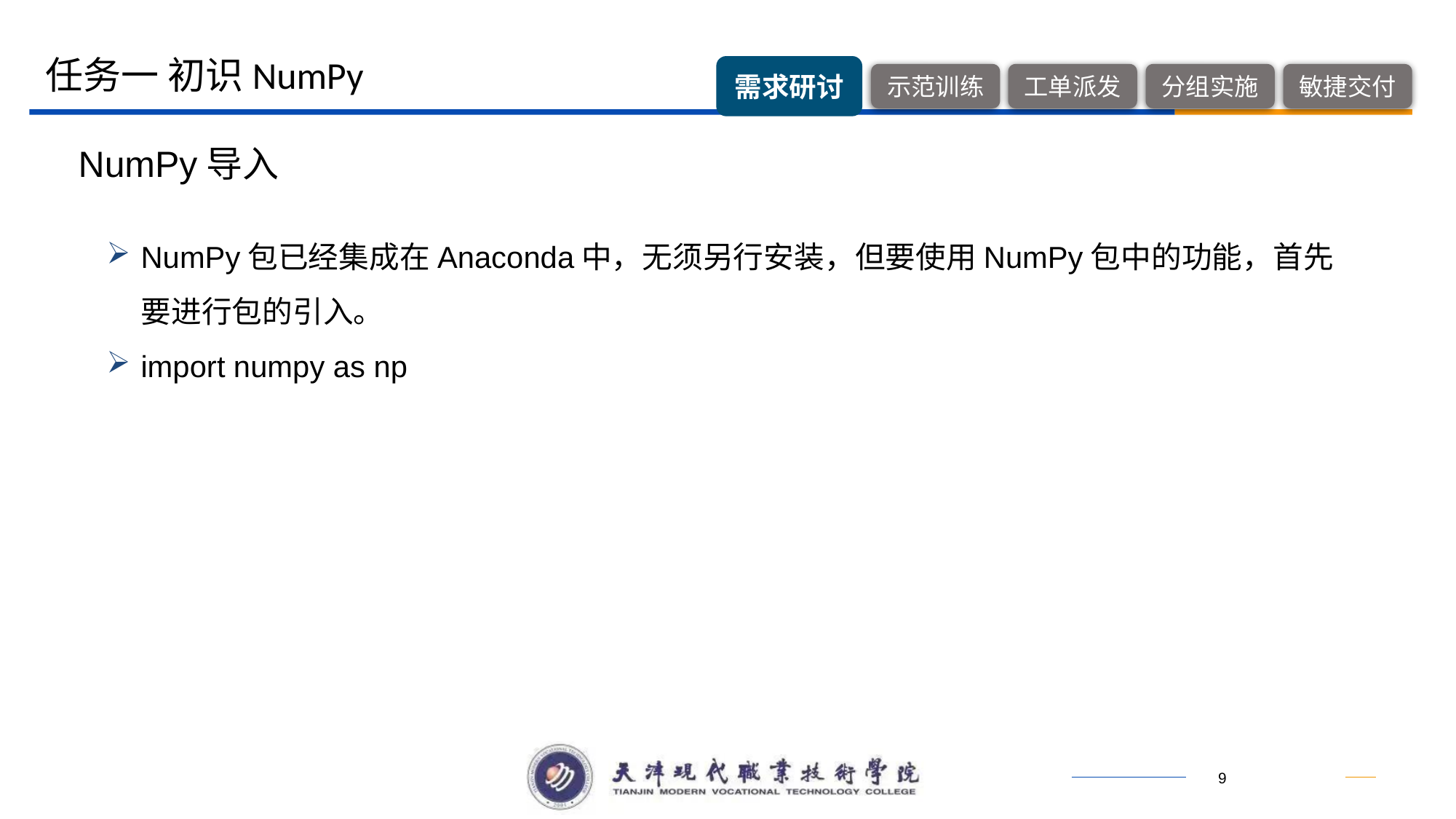

任务一 初识NumPy

NumPy导入
NumPy包已经集成在Anaconda中，无须另行安装，但要使用NumPy包中的功能，首先要进行包的引入。
import numpy as np